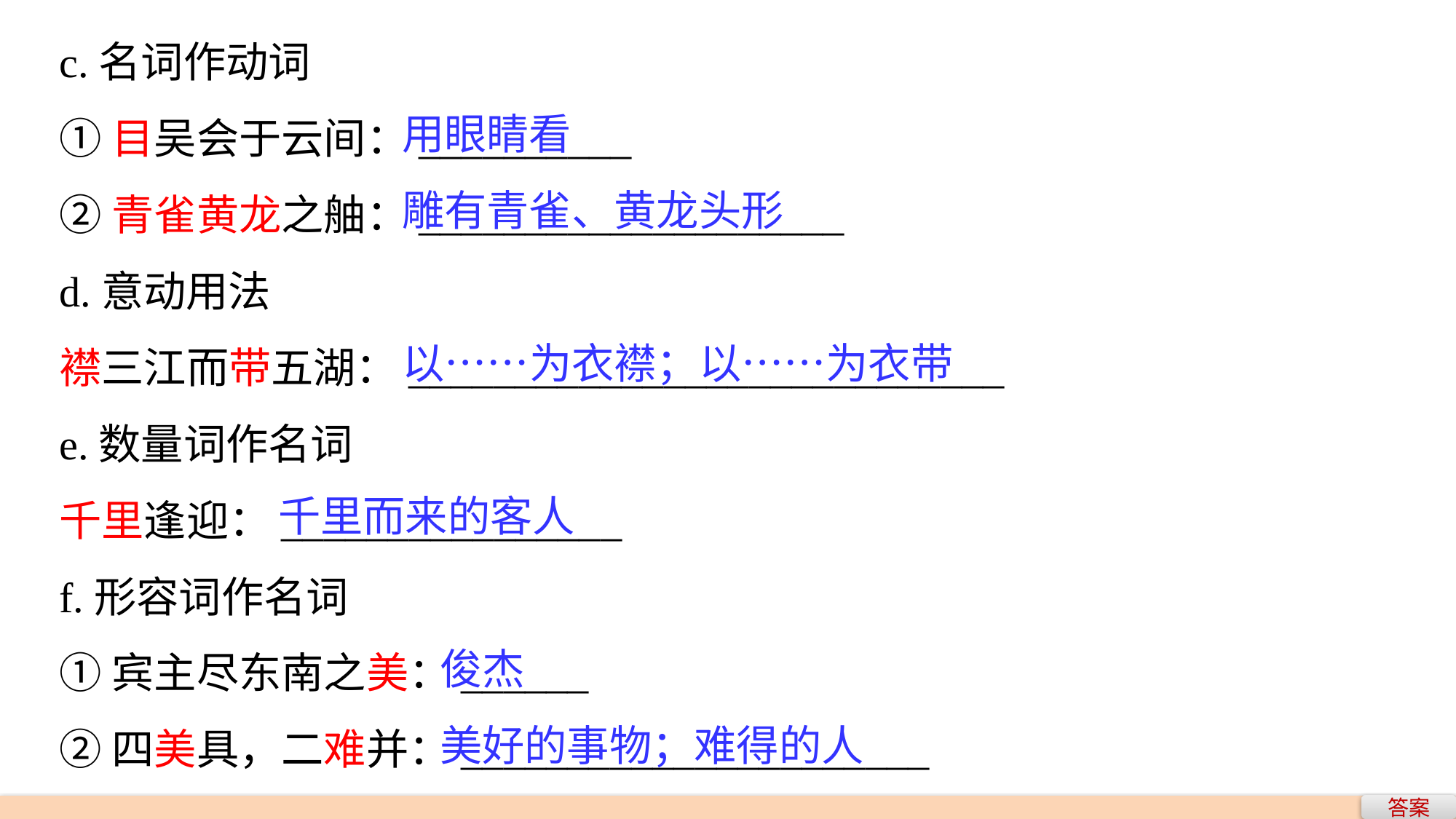

c.名词作动词
①目吴会于云间：__________
②青雀黄龙之舳：____________________
d.意动用法
襟三江而带五湖：____________________________
e.数量词作名词
千里逢迎：________________
f.形容词作名词
①宾主尽东南之美：______
②四美具，二难并：______________________
            用眼睛看
            雕有青雀、黄龙头形

            以……为衣襟；以……为衣带

千里而来的客人

                俊杰
                美好的事物；难得的人
答案